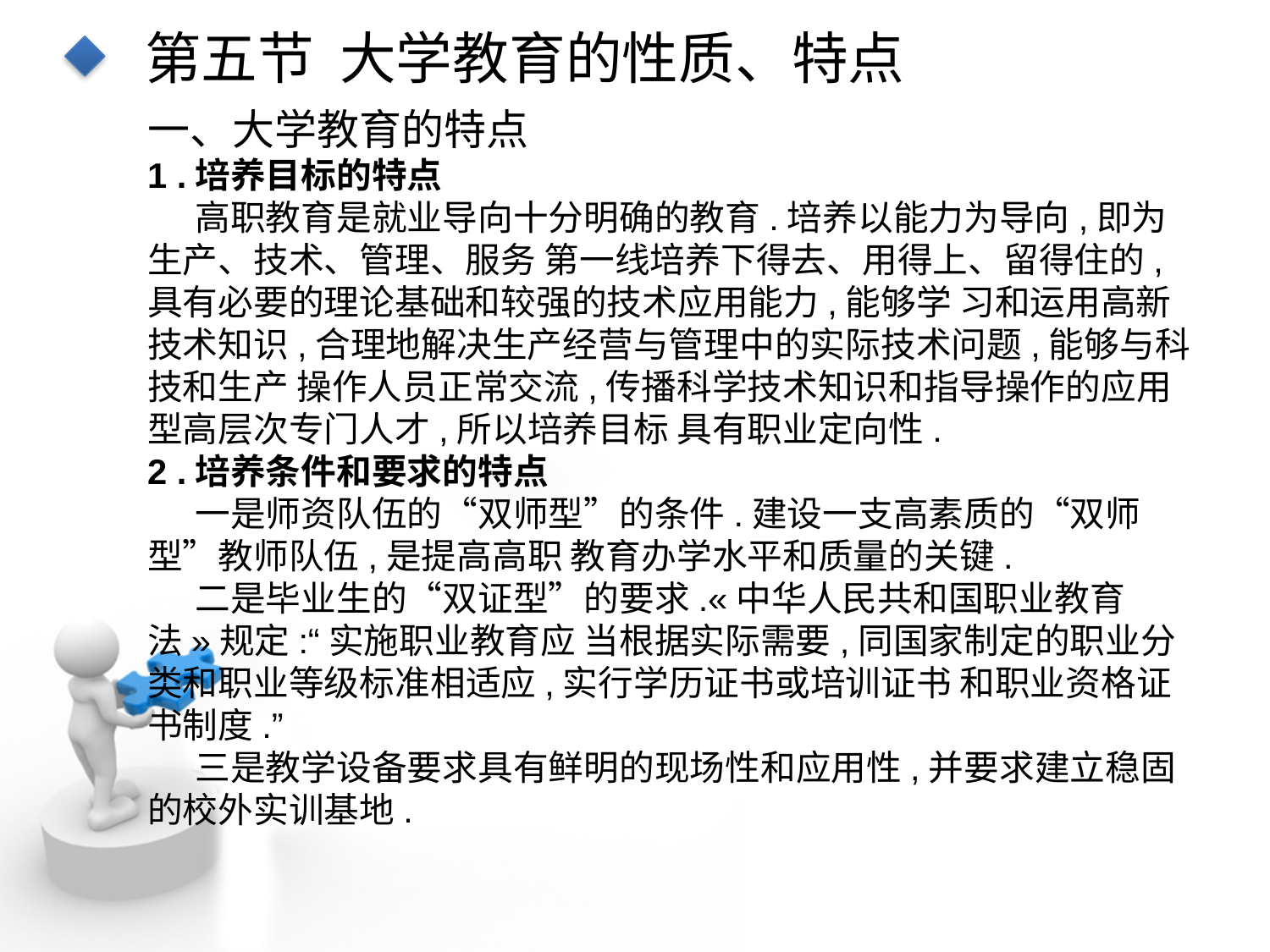

第五节  大学教育的性质、特点

一、大学教育的特点
1 .培养目标的特点
     高职教育是就业导向十分明确的教育.培养以能力为导向,即为生产、技术、管理、服务 第一线培养下得去、用得上、留得住的,具有必要的理论基础和较强的技术应用能力,能够学 习和运用高新技术知识,合理地解决生产经营与管理中的实际技术问题,能够与科技和生产 操作人员正常交流,传播科学技术知识和指导操作的应用型高层次专门人才,所以培养目标 具有职业定向性.
2 .培养条件和要求的特点
     一是师资队伍的“双师型”的条件.建设一支高素质的“双师型”教师队伍,是提高高职 教育办学水平和质量的关键.
     二是毕业生的“双证型”的要求.«中华人民共和国职业教育法»规定:“实施职业教育应 当根据实际需要,同国家制定的职业分类和职业等级标准相适应,实行学历证书或培训证书 和职业资格证书制度.”
     三是教学设备要求具有鲜明的现场性和应用性,并要求建立稳固的校外实训基地.
点击添加文本
点击添加文本
点击添加文本
点击添加文本